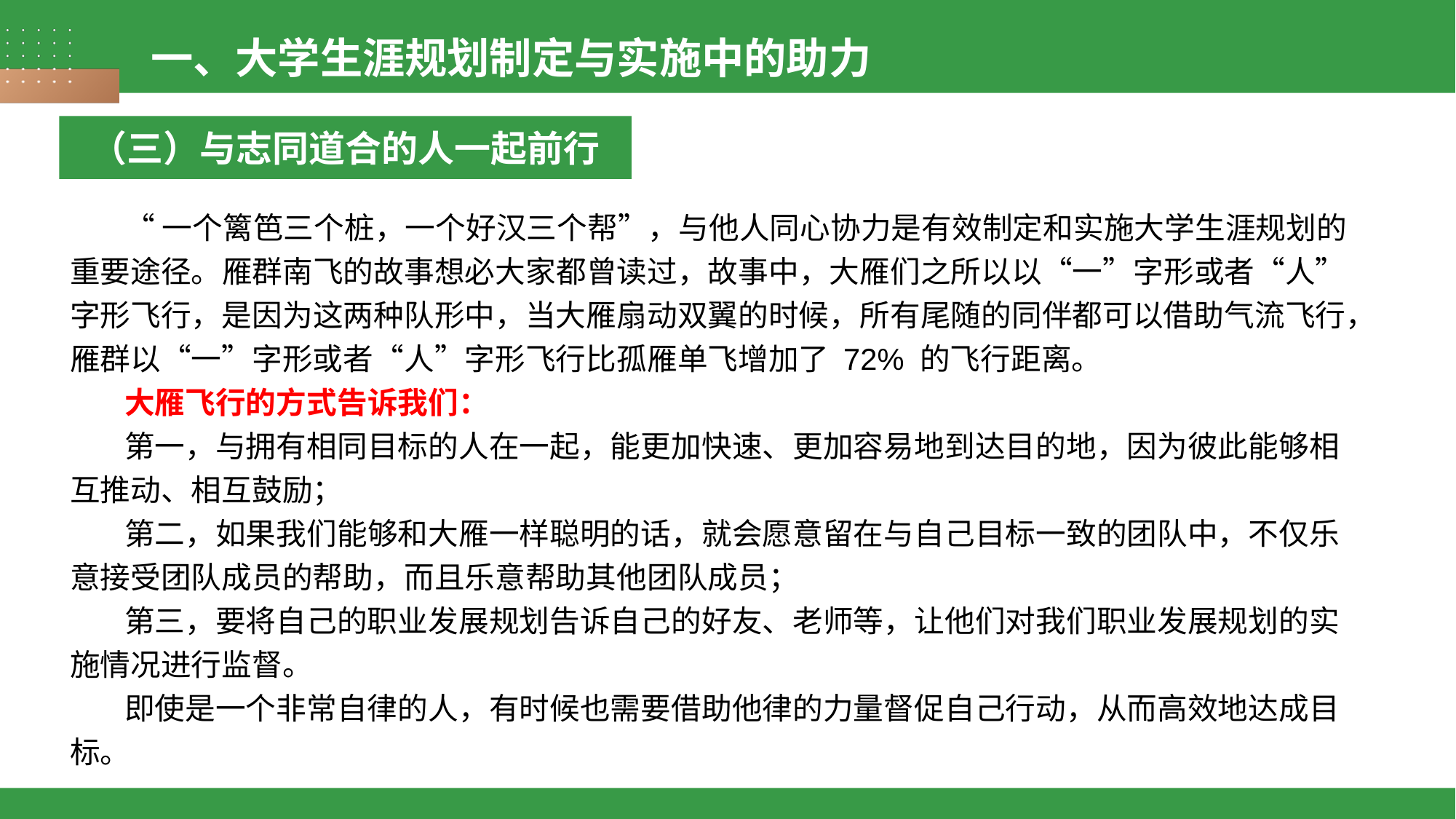

一、大学生涯规划制定与实施中的助力
（三）与志同道合的人一起前行
“一个篱笆三个桩，一个好汉三个帮”，与他人同心协力是有效制定和实施大学生涯规划的重要途径。雁群南飞的故事想必大家都曾读过，故事中，大雁们之所以以“一”字形或者“人”字形飞行，是因为这两种队形中，当大雁扇动双翼的时候，所有尾随的同伴都可以借助气流飞行，雁群以“一”字形或者“人”字形飞行比孤雁单飞增加了 72% 的飞行距离。
大雁飞行的方式告诉我们：
第一，与拥有相同目标的人在一起，能更加快速、更加容易地到达目的地，因为彼此能够相互推动、相互鼓励；
第二，如果我们能够和大雁一样聪明的话，就会愿意留在与自己目标一致的团队中，不仅乐意接受团队成员的帮助，而且乐意帮助其他团队成员；
第三，要将自己的职业发展规划告诉自己的好友、老师等，让他们对我们职业发展规划的实施情况进行监督。
即使是一个非常自律的人，有时候也需要借助他律的力量督促自己行动，从而高效地达成目标。